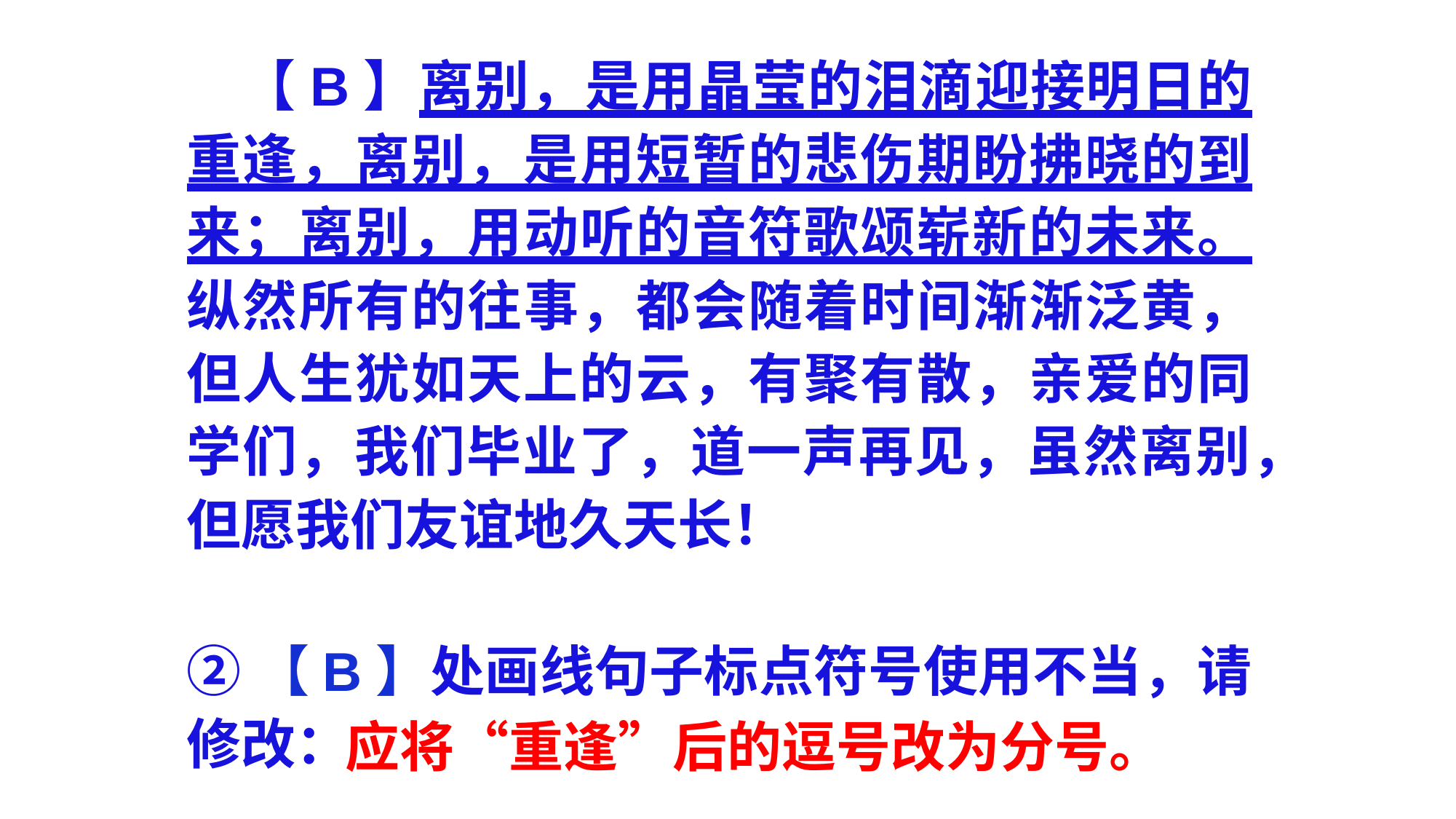

【B】离别，是用晶莹的泪滴迎接明日的重逢，离别，是用短暂的悲伤期盼拂晓的到来；离别，用动听的音符歌颂崭新的未来。纵然所有的往事，都会随着时间渐渐泛黄，但人生犹如天上的云，有聚有散，亲爱的同学们，我们毕业了，道一声再见，虽然离别，但愿我们友谊地久天长！

②【B】处画线句子标点符号使用不当，请修改：
应将“重逢”后的逗号改为分号。